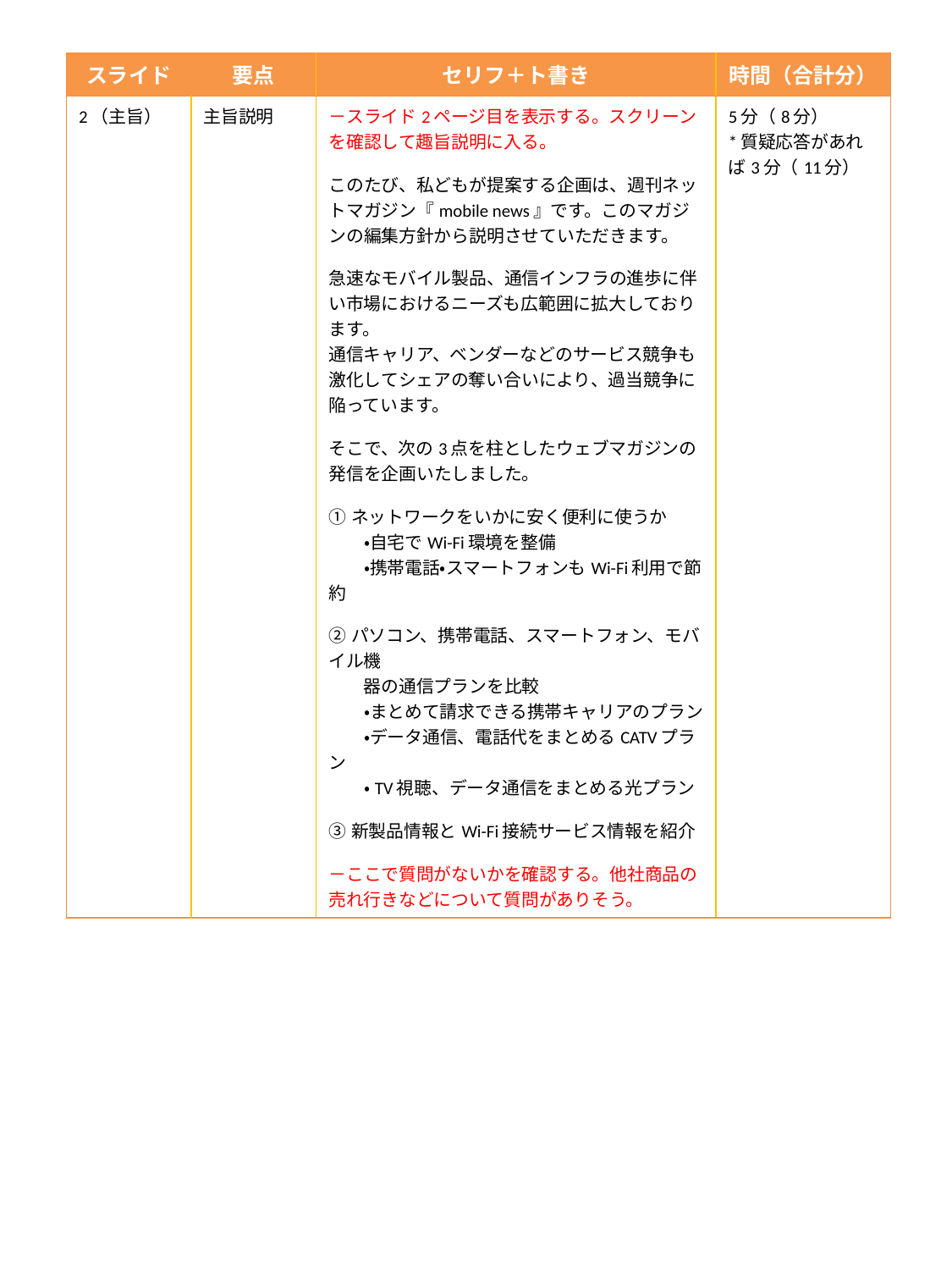

| スライド | 要点 | セリフ＋ト書き | 時間（合計分） |
| --- | --- | --- | --- |
| 2（主旨） | 主旨説明 | －スライド2ページ目を表示する。スクリーンを確認して趣旨説明に入る。 このたび、私どもが提案する企画は、週刊ネットマガジン『mobile news』です。このマガジンの編集方針から説明させていただきます。 急速なモバイル製品、通信インフラの進歩に伴い市場におけるニーズも広範囲に拡大しております。 通信キャリア、ベンダーなどのサービス競争も激化してシェアの奪い合いにより、過当競争に陥っています。 そこで、次の3点を柱としたウェブマガジンの発信を企画いたしました。 ①ネットワークをいかに安く便利に使うか 　　・自宅でWi-Fi環境を整備 　　・携帯電話・スマートフォンもWi-Fi利用で節約 ②パソコン、携帯電話、スマートフォン、モバイル機 　　器の通信プランを比較 　　・まとめて請求できる携帯キャリアのプラン 　　・データ通信、電話代をまとめるCATVプラン 　　・TV視聴、データ通信をまとめる光プラン ③新製品情報とWi-Fi接続サービス情報を紹介 －ここで質問がないかを確認する。他社商品の売れ行きなどについて質問がありそう。 | 5分（8分） \*質疑応答があれば3分（11分） |